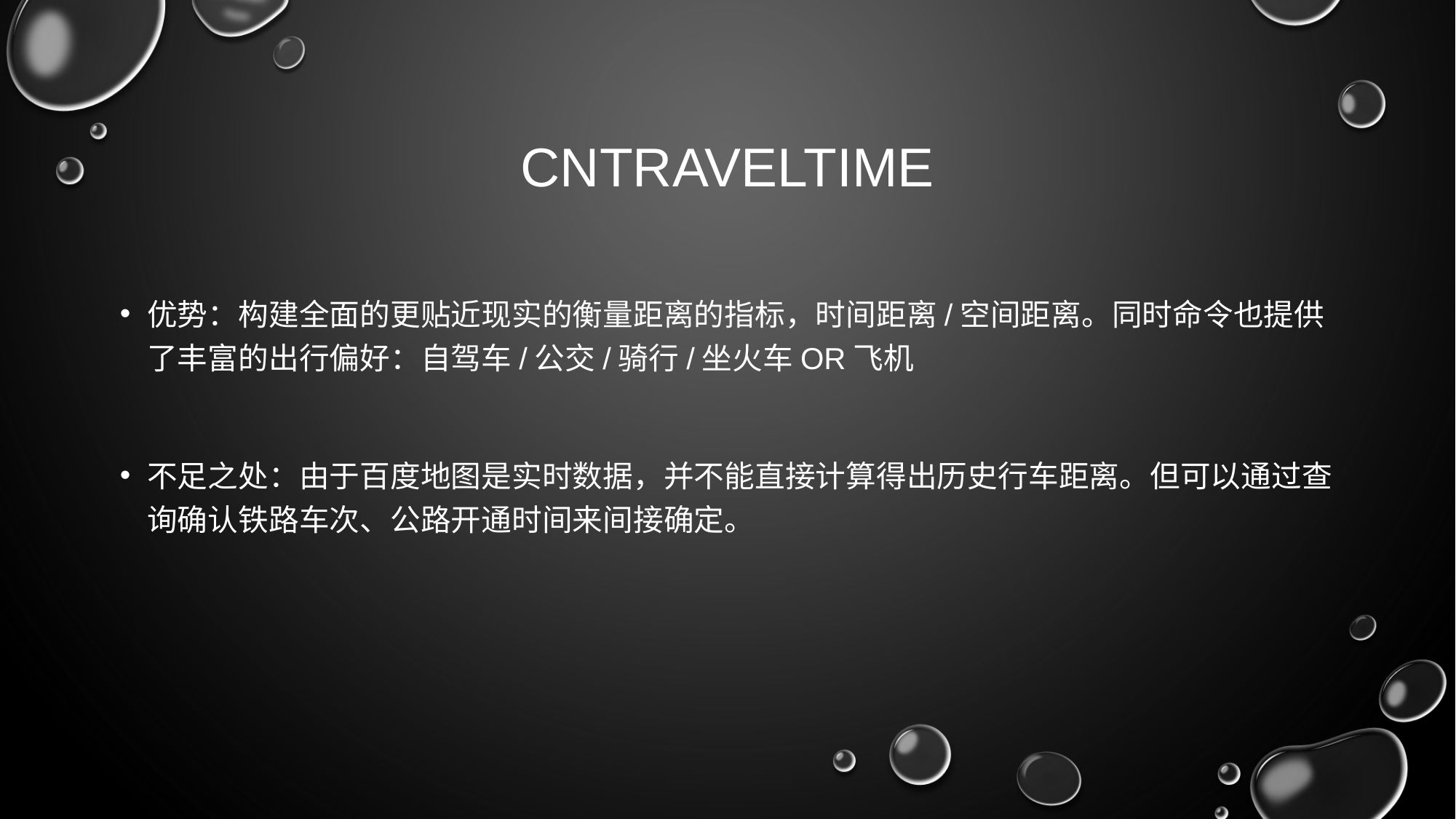

# cntraveltime
优势：构建全面的更贴近现实的衡量距离的指标，时间距离/空间距离。同时命令也提供了丰富的出行偏好：自驾车/公交/骑行/坐火车or飞机

不足之处：由于百度地图是实时数据，并不能直接计算得出历史行车距离。但可以通过查询确认铁路车次、公路开通时间来间接确定。